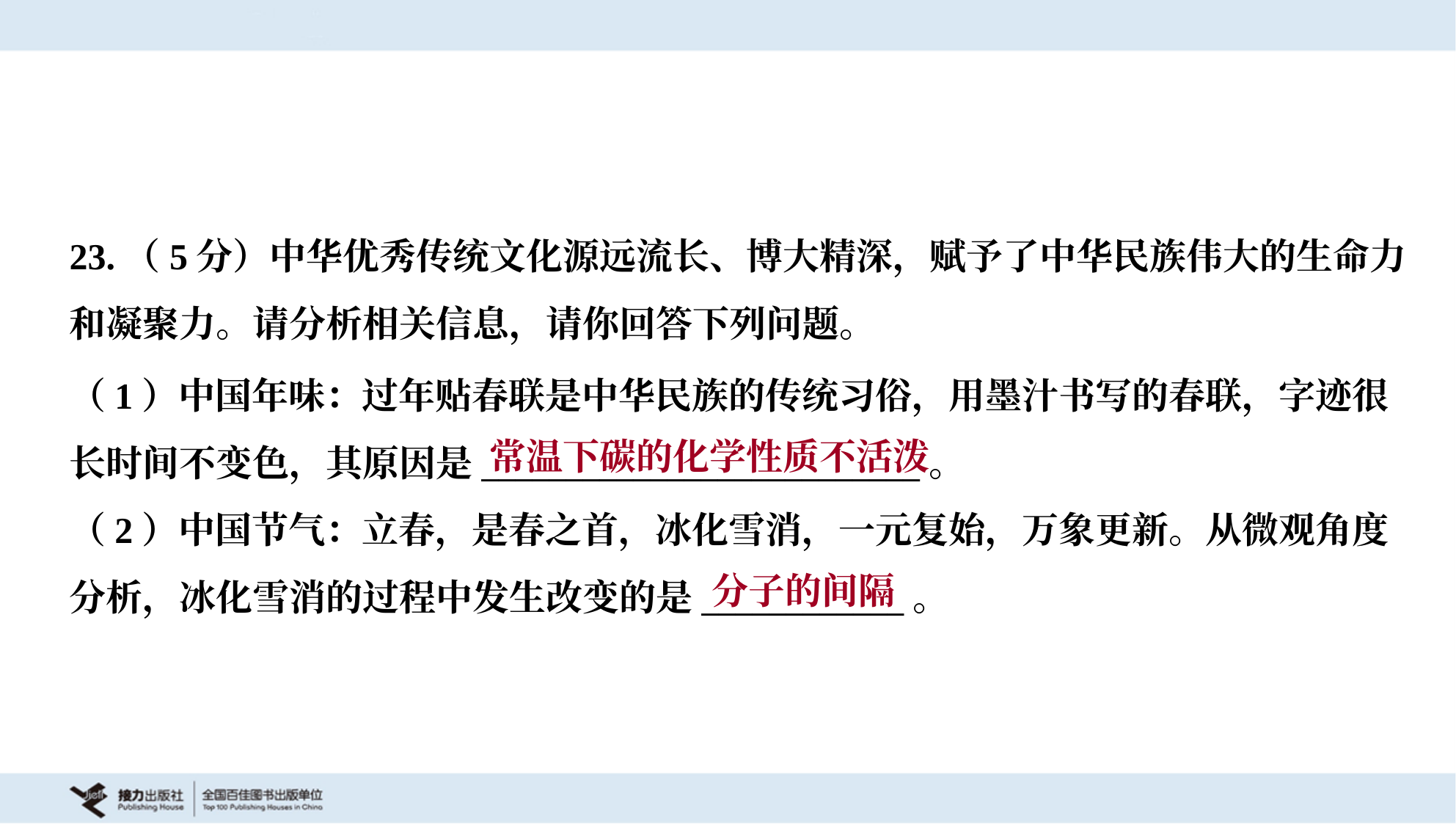

23.（5分）中华优秀传统文化源远流长、博大精深，赋予了中华民族伟大的生命力
和凝聚力。请分析相关信息，请你回答下列问题。
（1）中国年味：过年贴春联是中华民族的传统习俗，用墨汁书写的春联，字迹很
长时间不变色，其原因是__________________________。
（2）中国节气：立春，是春之首，冰化雪消，一元复始，万象更新。从微观角度
分析，冰化雪消的过程中发生改变的是____________。
常温下碳的化学性质不活泼
分子的间隔